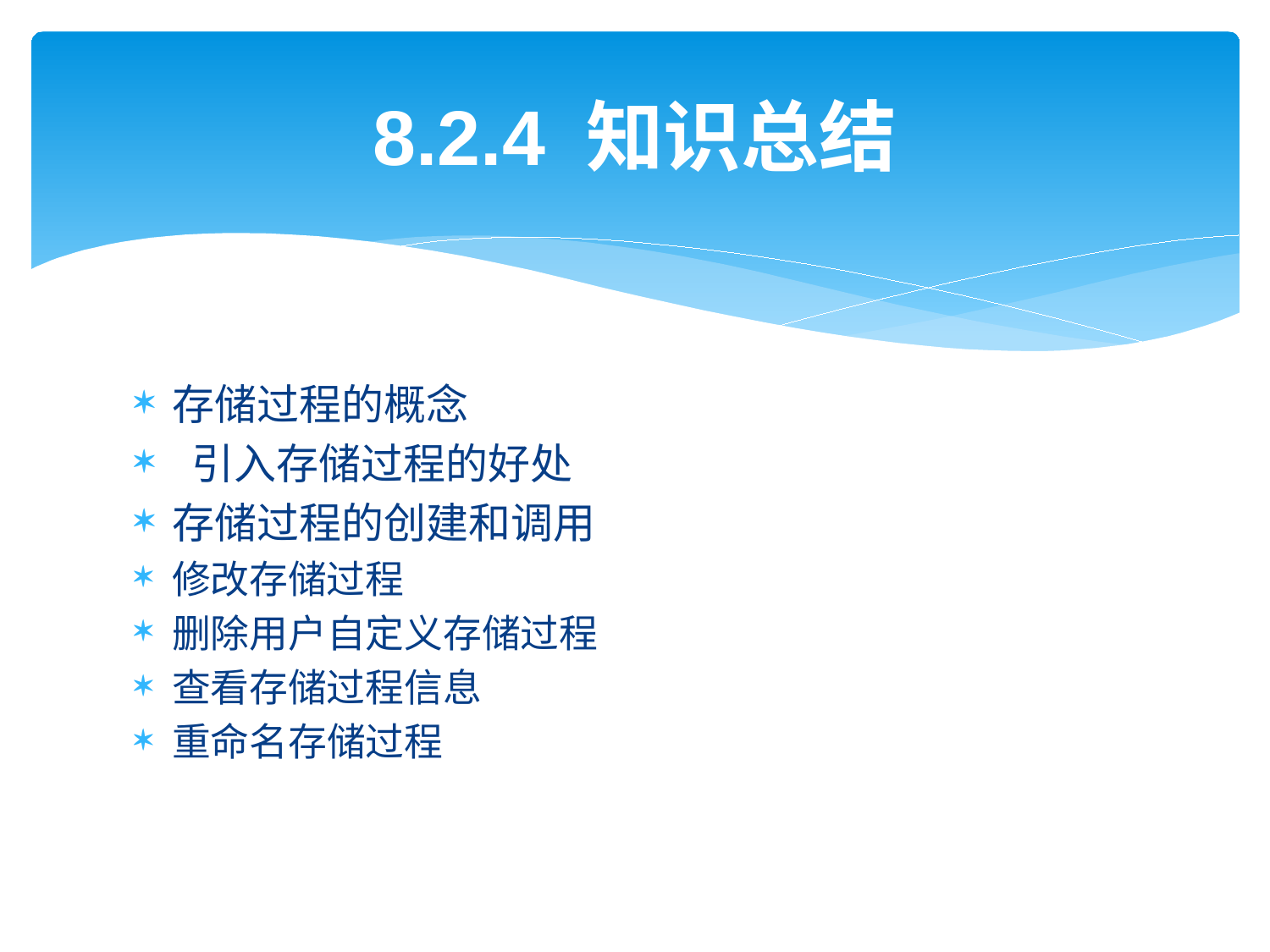

# 8.2.4 知识总结
存储过程的概念
 引入存储过程的好处
存储过程的创建和调用
修改存储过程
删除用户自定义存储过程
查看存储过程信息
重命名存储过程